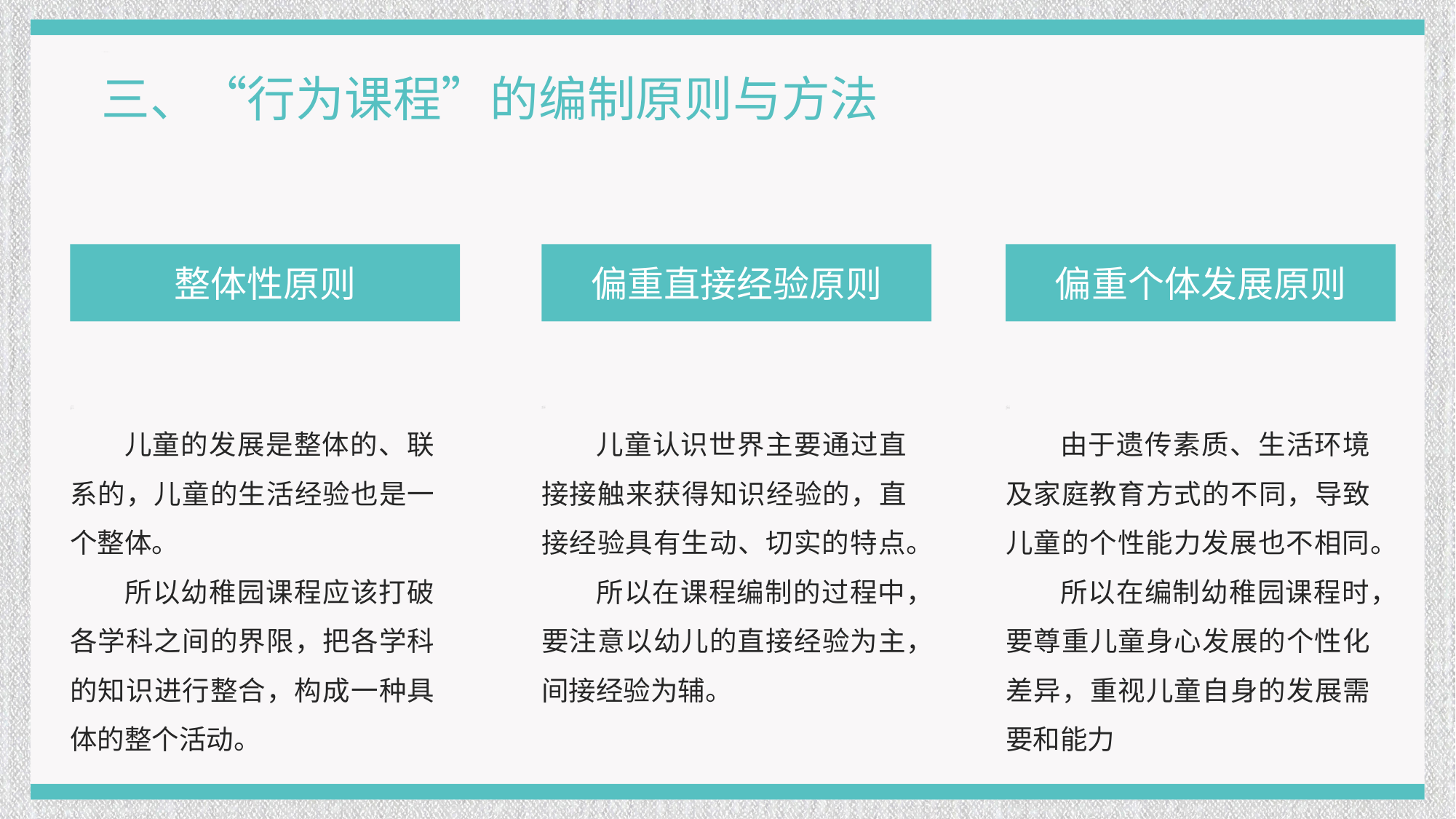

三、“行为课程”的编制原则与方法
整体性原则
偏重直接经验原则
偏重个体发展原则
儿童的发展是整体的、联系的，儿童的生活经验也是一个整体。
所以幼稚园课程应该打破各学科之间的界限，把各学科的知识进行整合，构成一种具体的整个活动。
儿童认识世界主要通过直接接触来获得知识经验的，直接经验具有生动、切实的特点。
所以在课程编制的过程中，要注意以幼儿的直接经验为主，间接经验为辅。
由于遗传素质、生活环境及家庭教育方式的不同，导致儿童的个性能力发展也不相同。
所以在编制幼稚园课程时，要尊重儿童身心发展的个性化差异，重视儿童自身的发展需要和能力